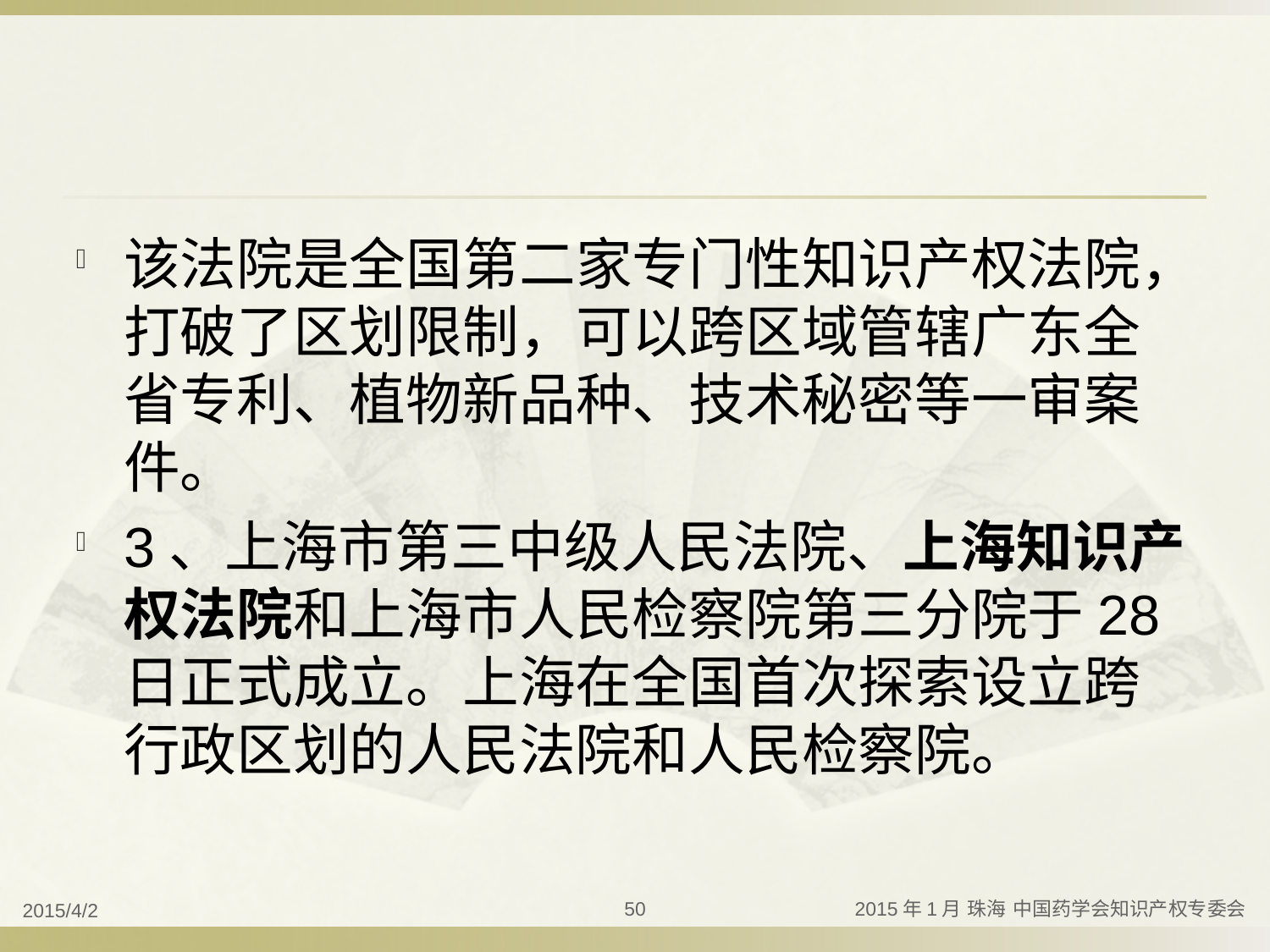

#
该法院是全国第二家专门性知识产权法院，打破了区划限制，可以跨区域管辖广东全省专利、植物新品种、技术秘密等一审案件。
3、上海市第三中级人民法院、上海知识产权法院和上海市人民检察院第三分院于28日正式成立。上海在全国首次探索设立跨行政区划的人民法院和人民检察院。
2015/4/2
50
2015年1月 珠海 中国药学会知识产权专委会